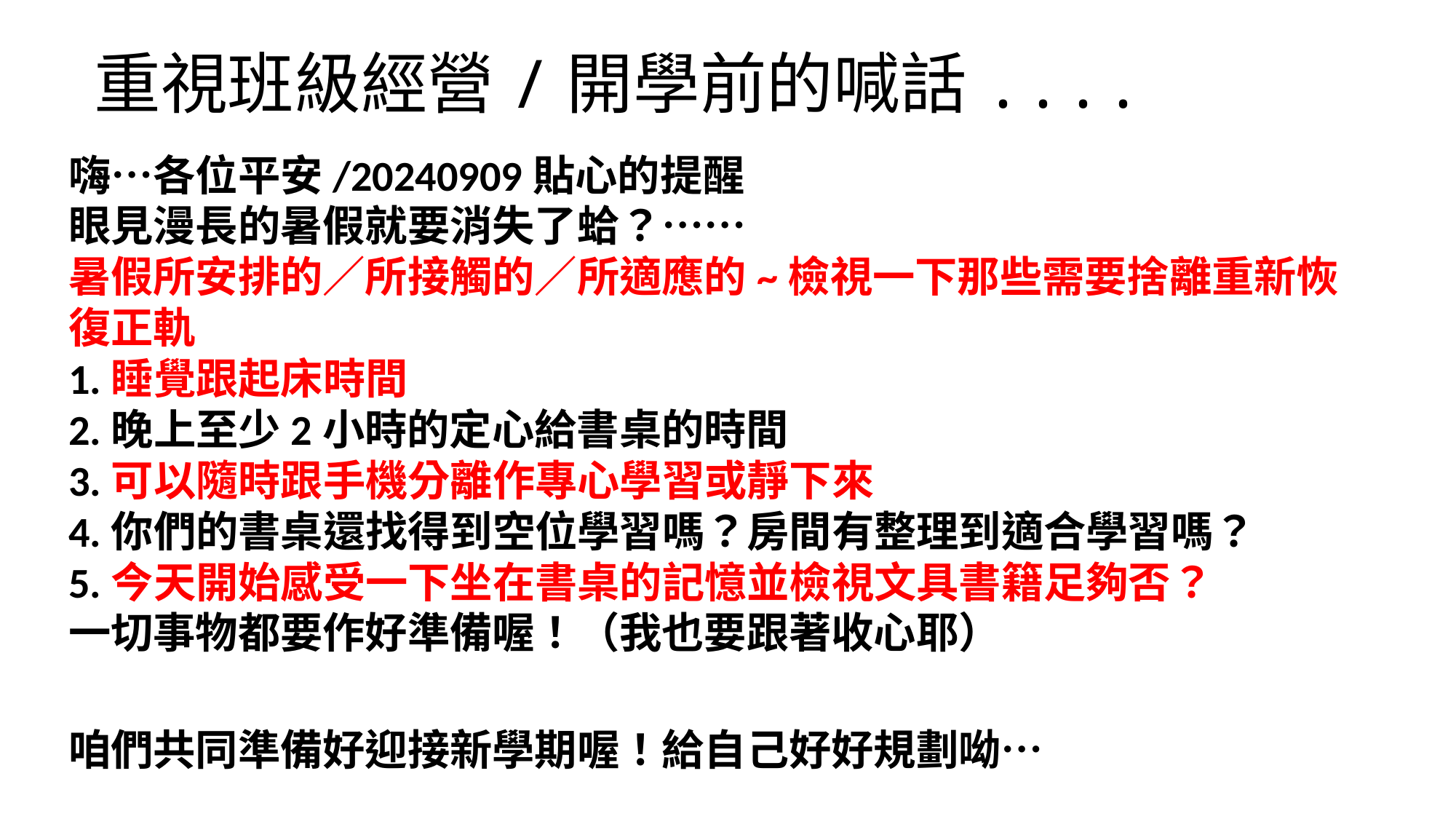

# 重視班級經營/開學前的喊話....
嗨…各位平安/20240909貼心的提醒
眼見漫長的暑假就要消失了蛤？……
暑假所安排的／所接觸的／所適應的~檢視一下那些需要捨離重新恢復正軌
1.睡覺跟起床時間
2.晚上至少2小時的定心給書桌的時間
3.可以隨時跟手機分離作專心學習或靜下來
4.你們的書桌還找得到空位學習嗎？房間有整理到適合學習嗎？
5.今天開始感受一下坐在書桌的記憶並檢視文具書籍足夠否？
一切事物都要作好準備喔！（我也要跟著收心耶）
咱們共同準備好迎接新學期喔！給自己好好規劃呦…